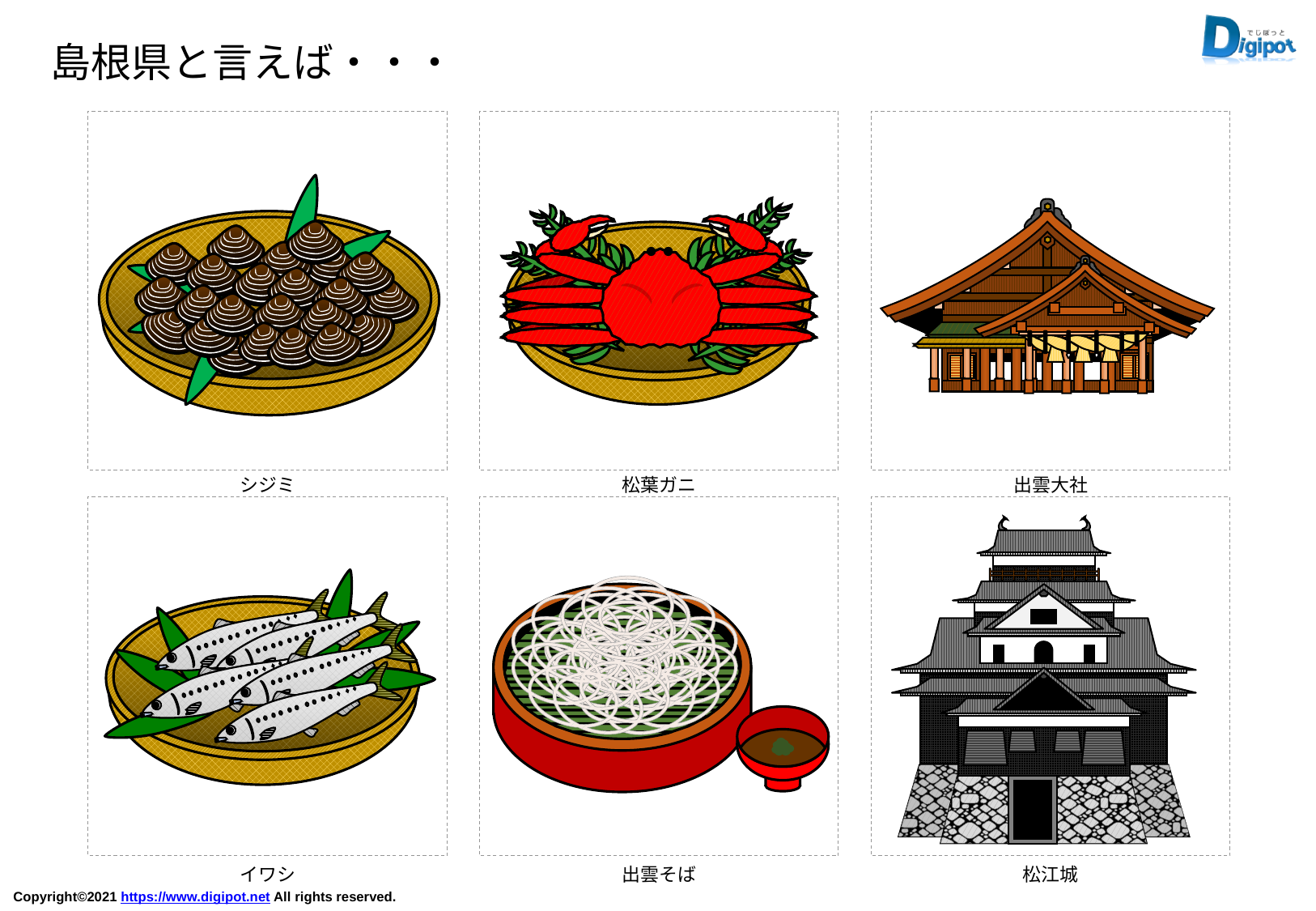

島根県と言えば・・・

シジミ
松葉ガニ
出雲大社

イワシ
出雲そば
松江城